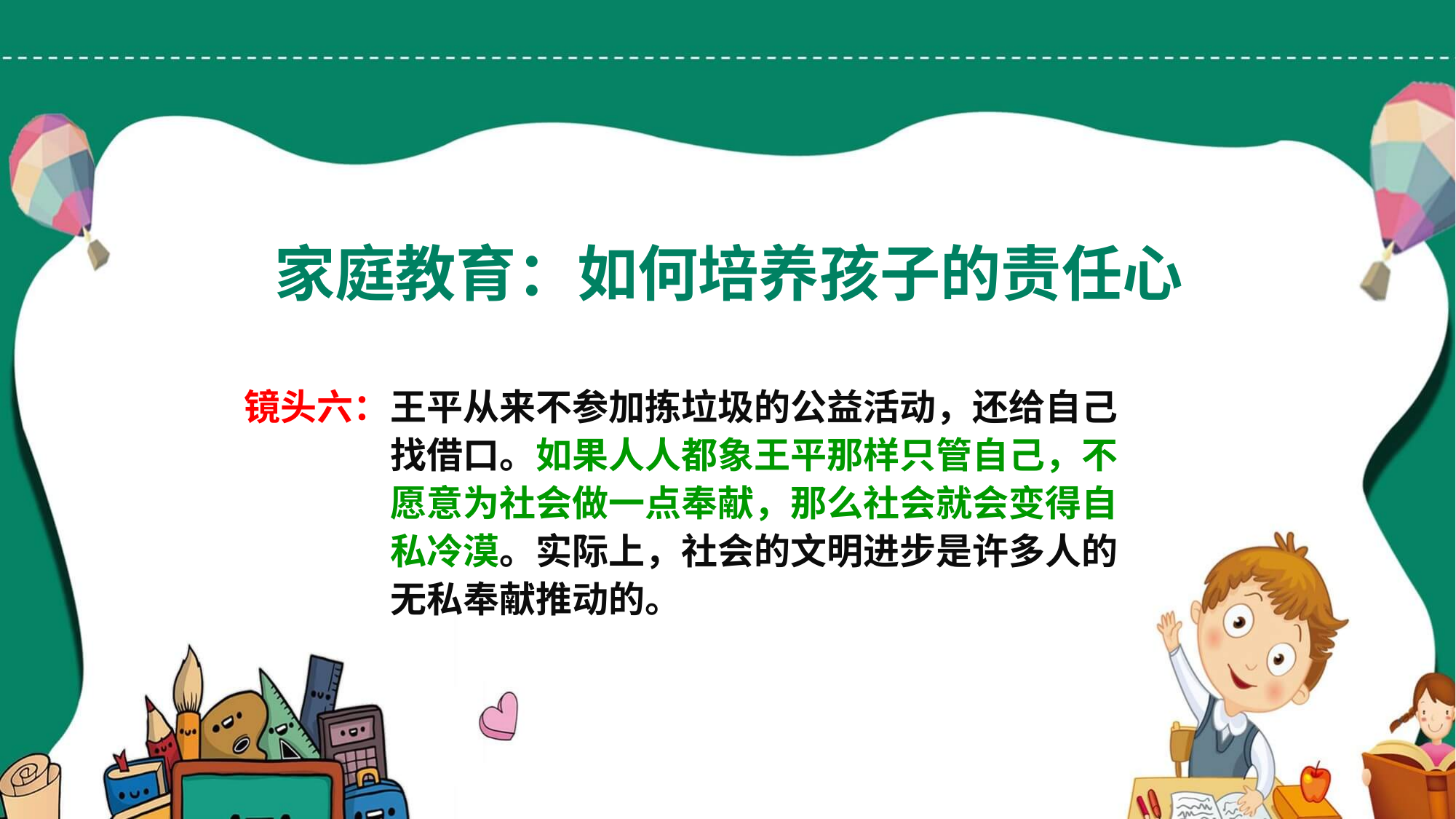

# 家庭教育：如何培养孩子的责任心
镜头六：
王平从来不参加拣垃圾的公益活动，还给自己找借口。如果人人都象王平那样只管自己，不愿意为社会做一点奉献，那么社会就会变得自私冷漠。实际上，社会的文明进步是许多人的无私奉献推动的。